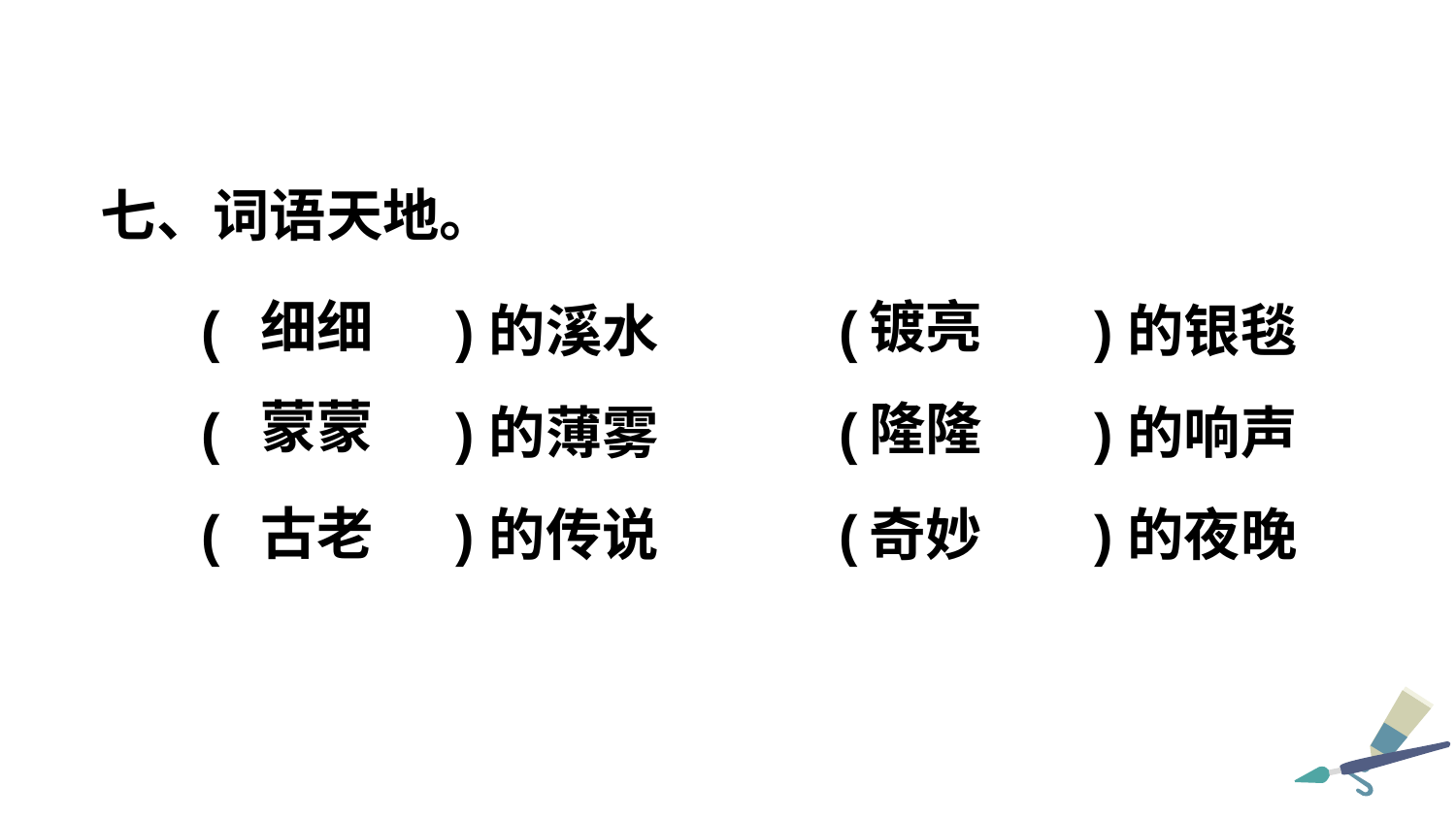

七、词语天地。
(               )的溪水             (               )的银毯
(               )的薄雾             (               )的响声
(               )的传说             (               )的夜晚
细细
镀亮
蒙蒙
隆隆
古老
奇妙